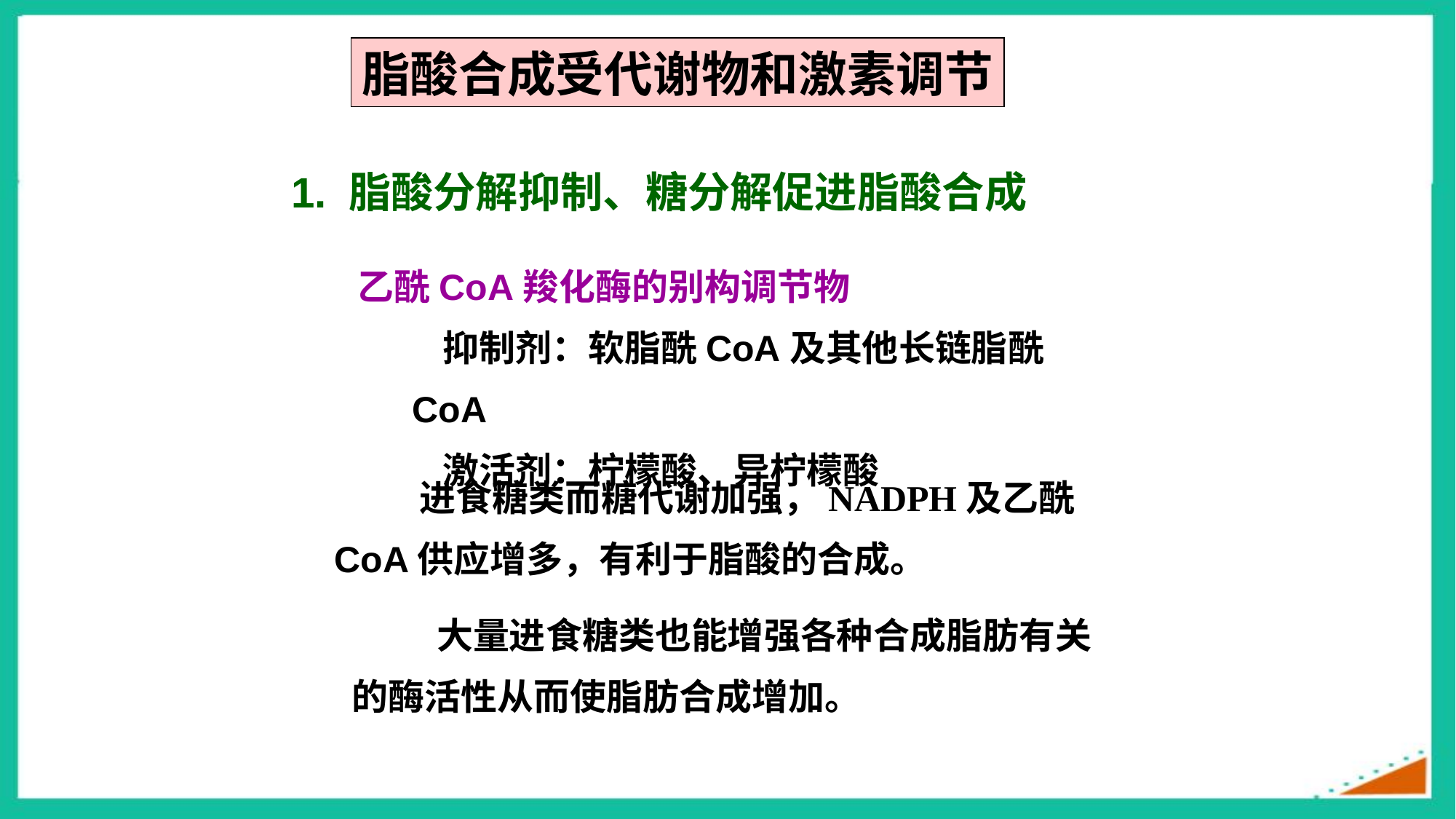

脂酸合成受代谢物和激素调节
1. 脂酸分解抑制、糖分解促进脂酸合成
乙酰CoA羧化酶的别构调节物
抑制剂：软脂酰CoA及其他长链脂酰CoA
激活剂：柠檬酸、异柠檬酸
进食糖类而糖代谢加强，NADPH及乙酰CoA供应增多，有利于脂酸的合成。
大量进食糖类也能增强各种合成脂肪有关的酶活性从而使脂肪合成增加。